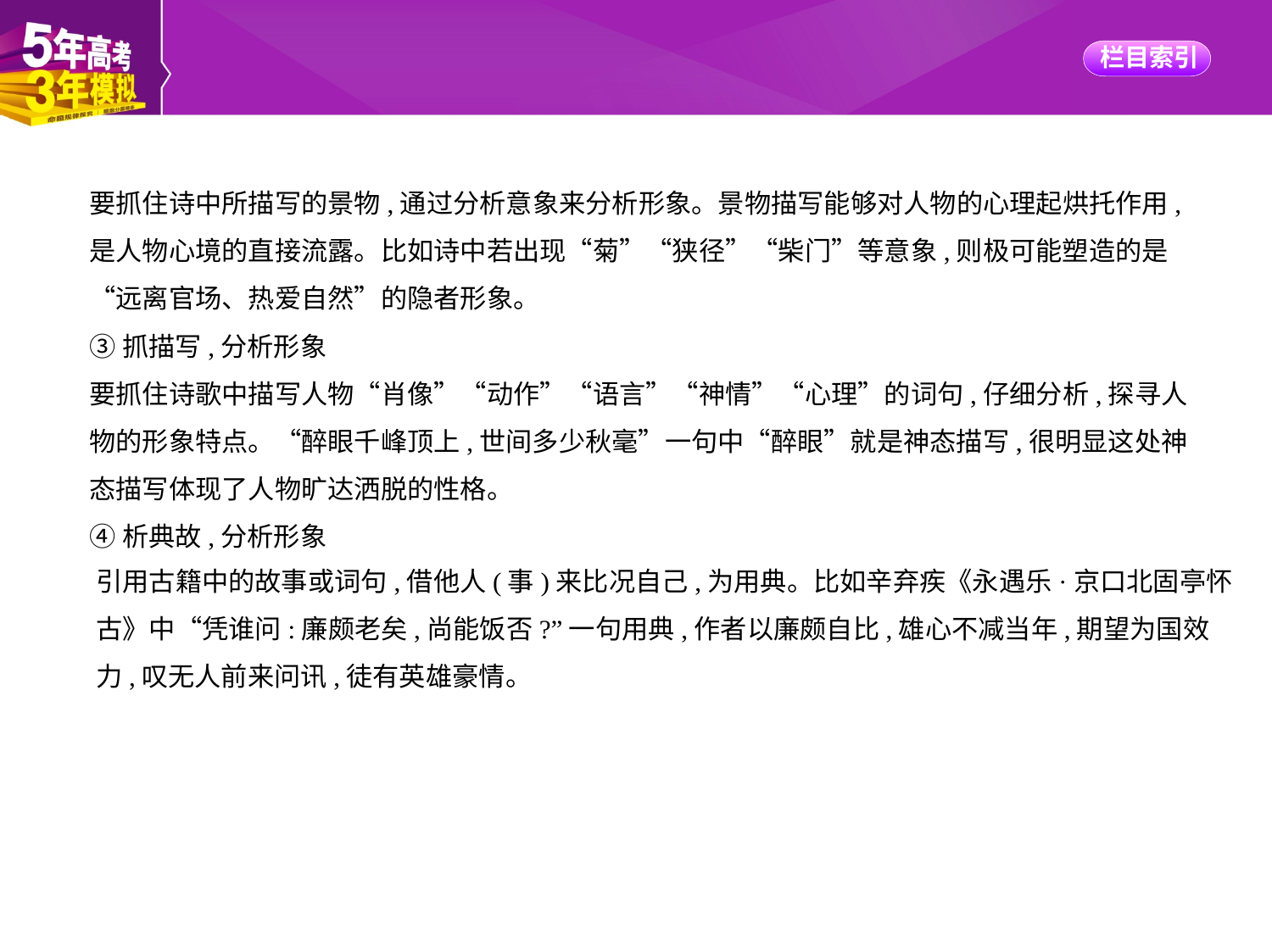

要抓住诗中所描写的景物,通过分析意象来分析形象。景物描写能够对人物的心理起烘托作用,
是人物心境的直接流露。比如诗中若出现“菊”“狭径”“柴门”等意象,则极可能塑造的是
“远离官场、热爱自然”的隐者形象。
③抓描写,分析形象
要抓住诗歌中描写人物“肖像”“动作”“语言”“神情”“心理”的词句,仔细分析,探寻人
物的形象特点。“醉眼千峰顶上,世间多少秋毫”一句中“醉眼”就是神态描写,很明显这处神
态描写体现了人物旷达洒脱的性格。
④析典故,分析形象
引用古籍中的故事或词句,借他人(事)来比况自己,为用典。比如辛弃疾《永遇乐·京口北固亭怀
古》中“凭谁问:廉颇老矣,尚能饭否?”一句用典,作者以廉颇自比,雄心不减当年,期望为国效
力,叹无人前来问讯,徒有英雄豪情。